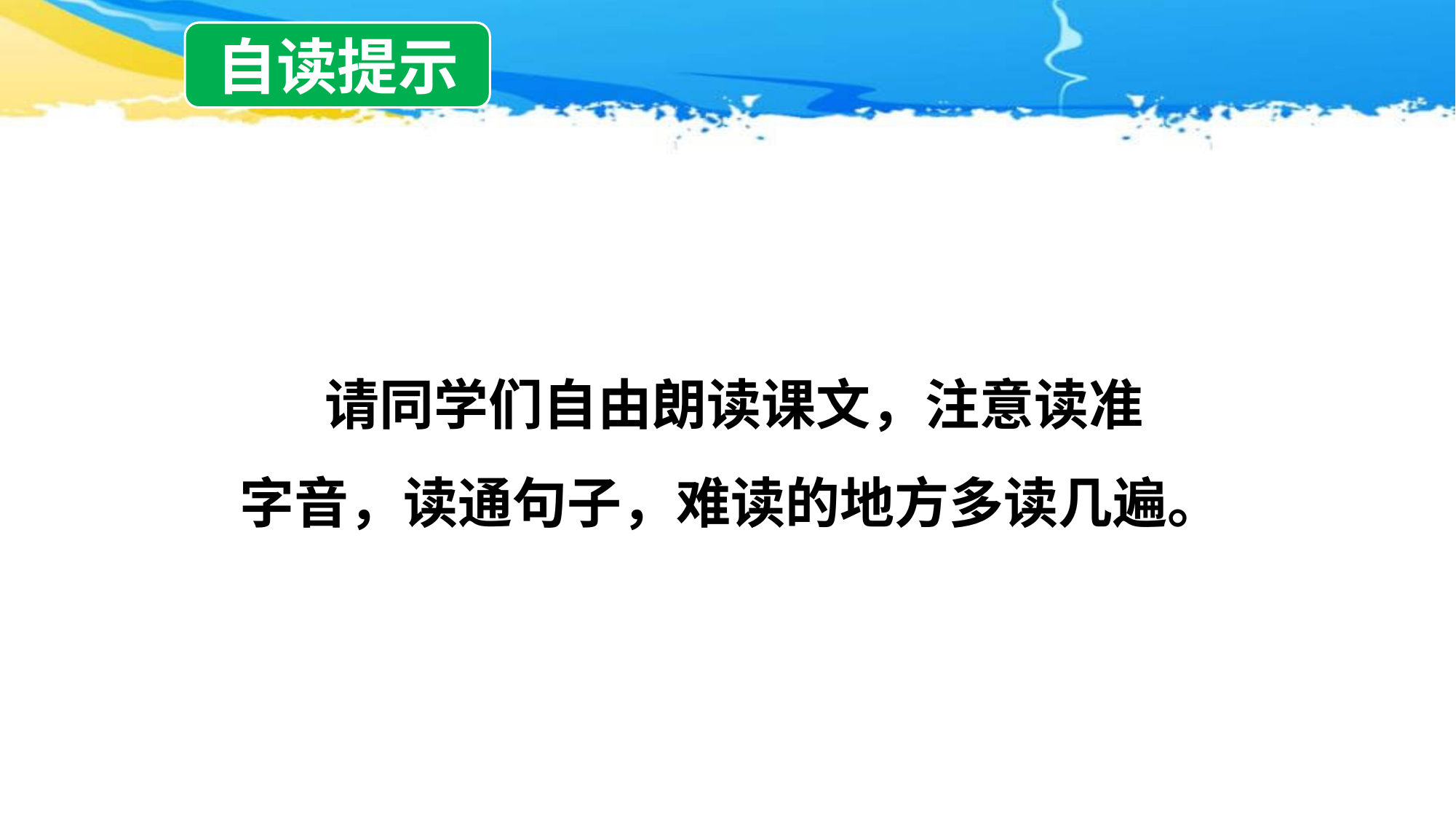

自读提示
https://www.ypppt.com/
请同学们自由朗读课文，注意读准字音，读通句子，难读的地方多读几遍。